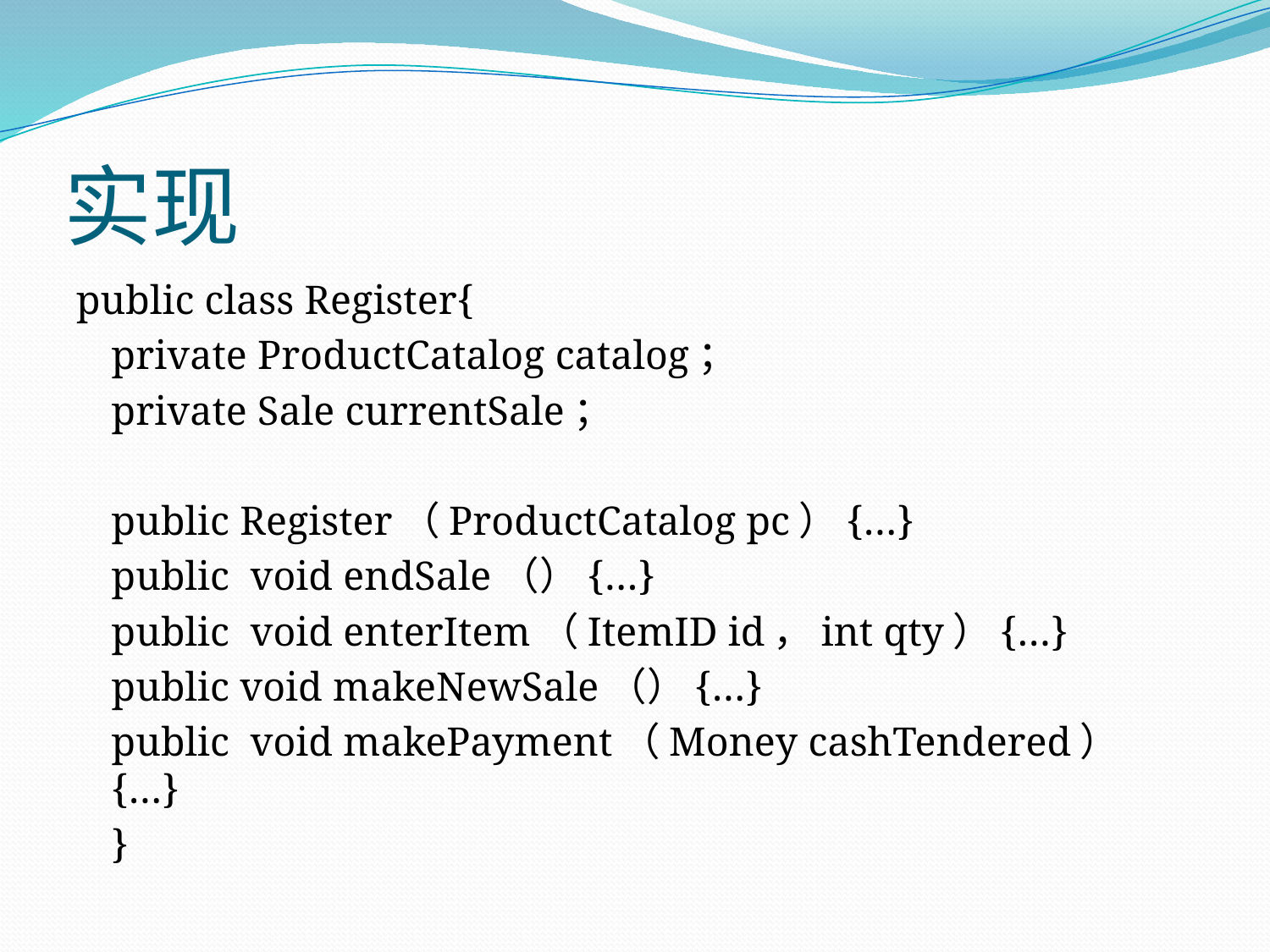

# 实现
public class Register{
	private ProductCatalog catalog；
	private Sale currentSale；

	public Register（ProductCatalog pc）{…}
	public  void endSale（）{…}
	public  void enterItem（ItemID id，int qty）{…}
	public void makeNewSale（）{…}
	public  void makePayment（Money cashTendered）{…}
	}